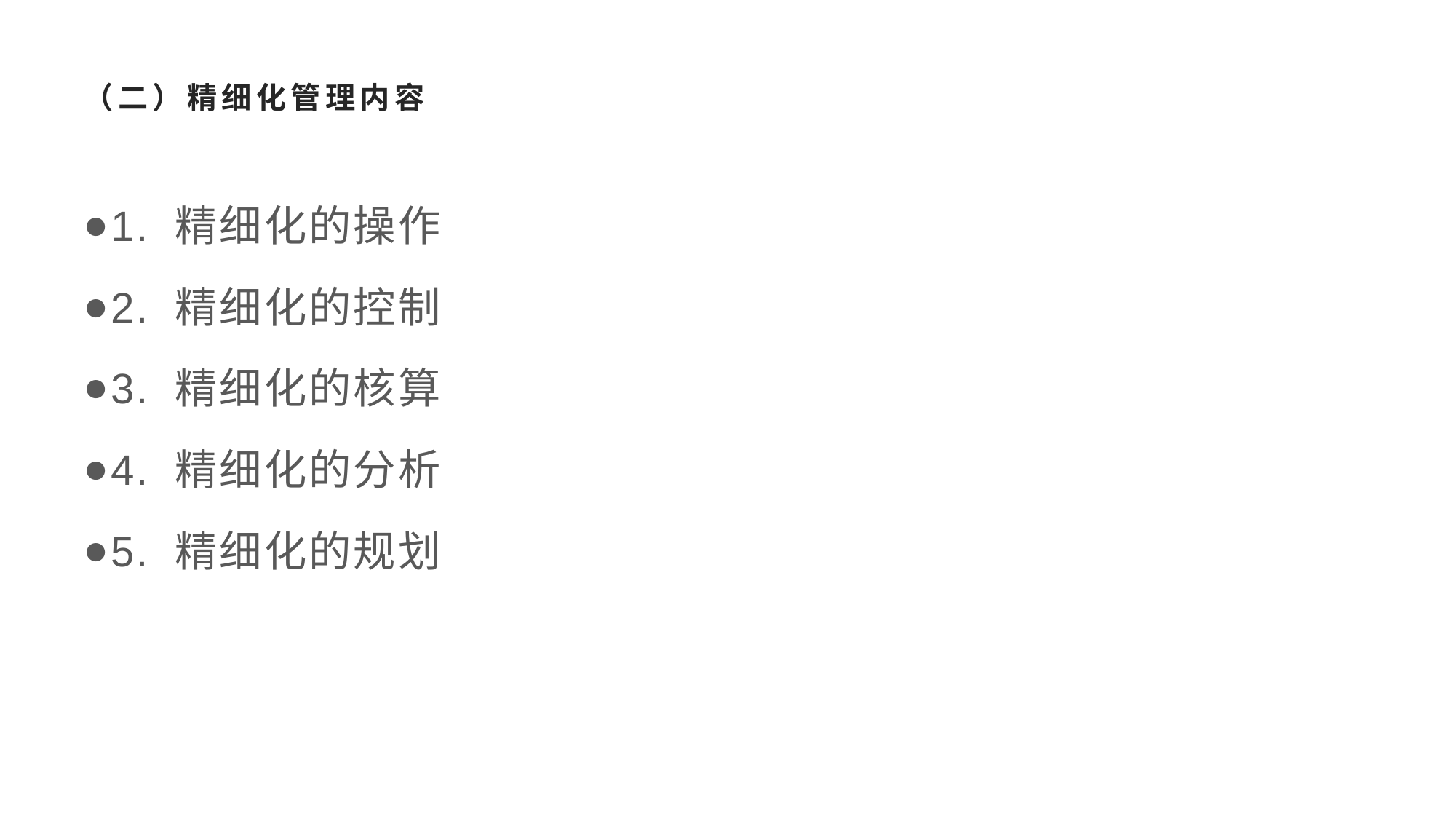

# （二）精细化管理内容
1. 精细化的操作
2. 精细化的控制
3. 精细化的核算
4. 精细化的分析
5. 精细化的规划